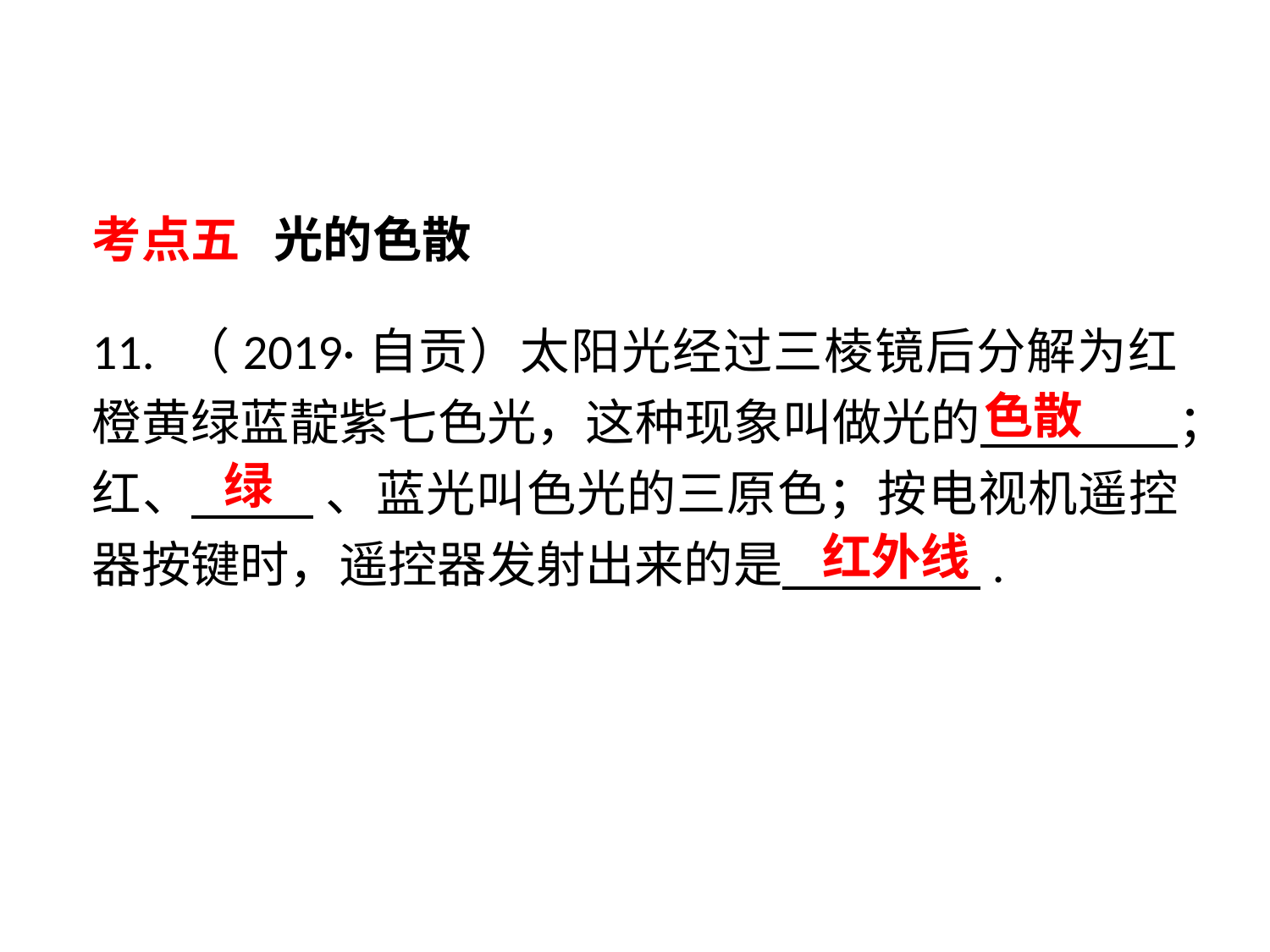

考点五   光的色散
11. （2019·自贡）太阳光经过三棱镜后分解为红橙黄绿蓝靛紫七色光，这种现象叫做光的     　    　；红、     　  、蓝光叫色光的三原色；按电视机遥控器按键时，遥控器发射出来的是     　    　.
色散
绿
红外线